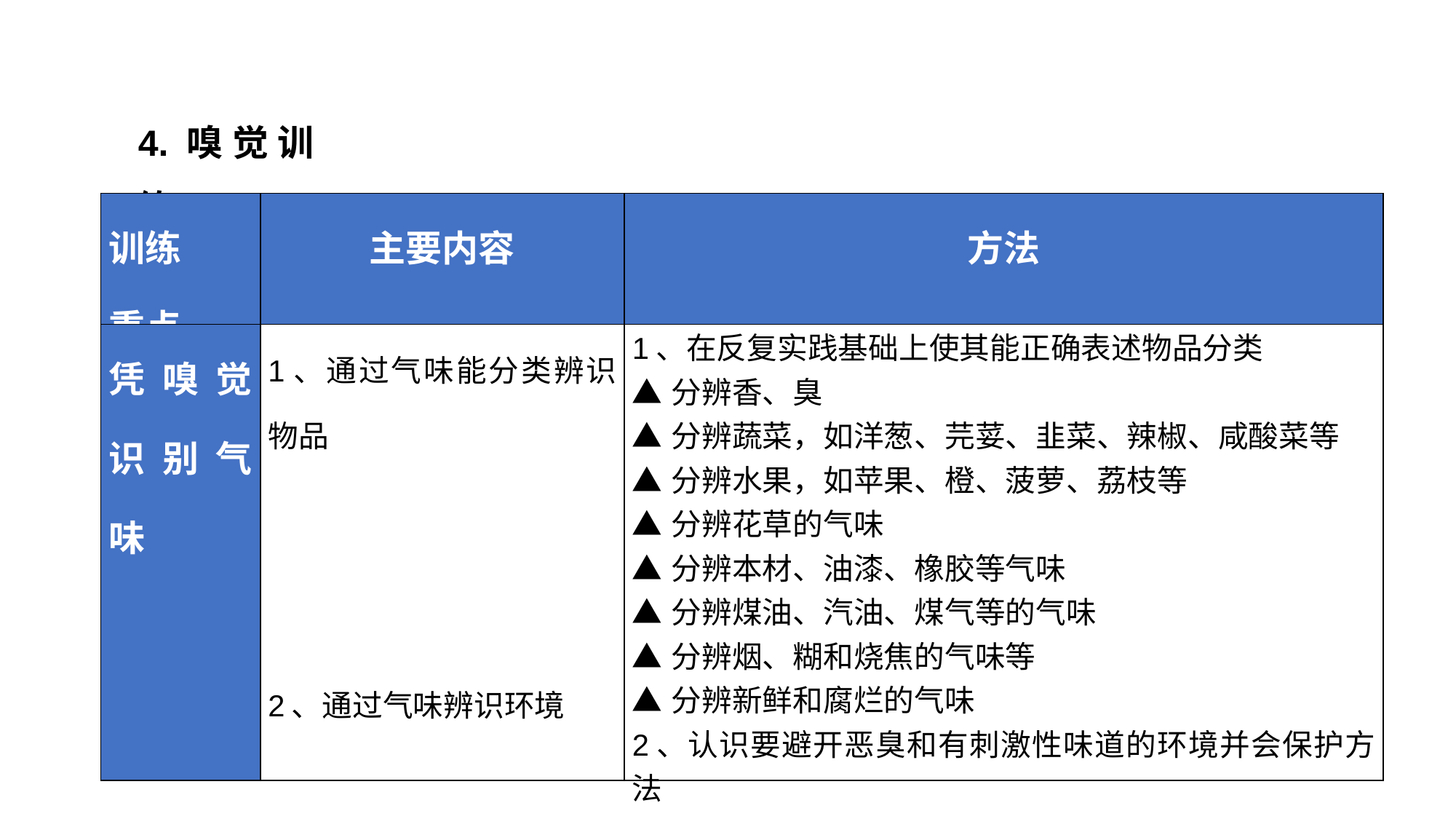

4.嗅觉训练
| 训练 重点 | 主要内容 | 方法 |
| --- | --- | --- |
| 凭嗅觉识别气味 | 1、通过气味能分类辨识物品   2、通过气味辨识环境 | 1、在反复实践基础上使其能正确表述物品分类 ▲分辨香、臭 ▲分辨蔬菜，如洋葱、芫荽、韭菜、辣椒、咸酸菜等 ▲分辨水果，如苹果、橙、菠萝、荔枝等 ▲分辨花草的气味 ▲分辨本材、油漆、橡胶等气味 ▲分辨煤油、汽油、煤气等的气味 ▲分辨烟、糊和烧焦的气味等 ▲分辨新鲜和腐烂的气味 2、认识要避开恶臭和有刺激性味道的环境并会保护方法 |